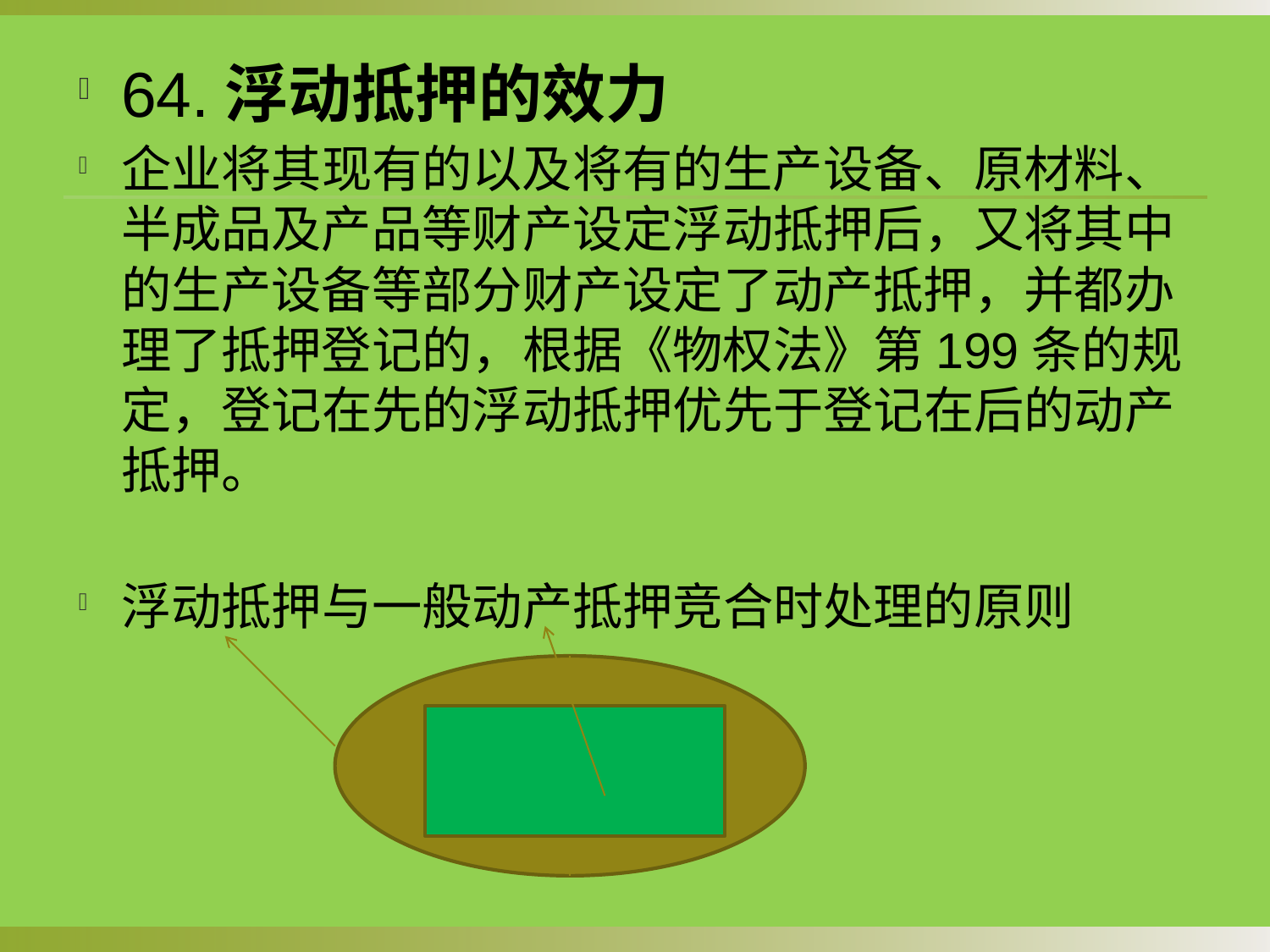

64.浮动抵押的效力
企业将其现有的以及将有的生产设备、原材料、半成品及产品等财产设定浮动抵押后，又将其中的生产设备等部分财产设定了动产抵押，并都办理了抵押登记的，根据《物权法》第199条的规定，登记在先的浮动抵押优先于登记在后的动产抵押。

浮动抵押与一般动产抵押竞合时处理的原则